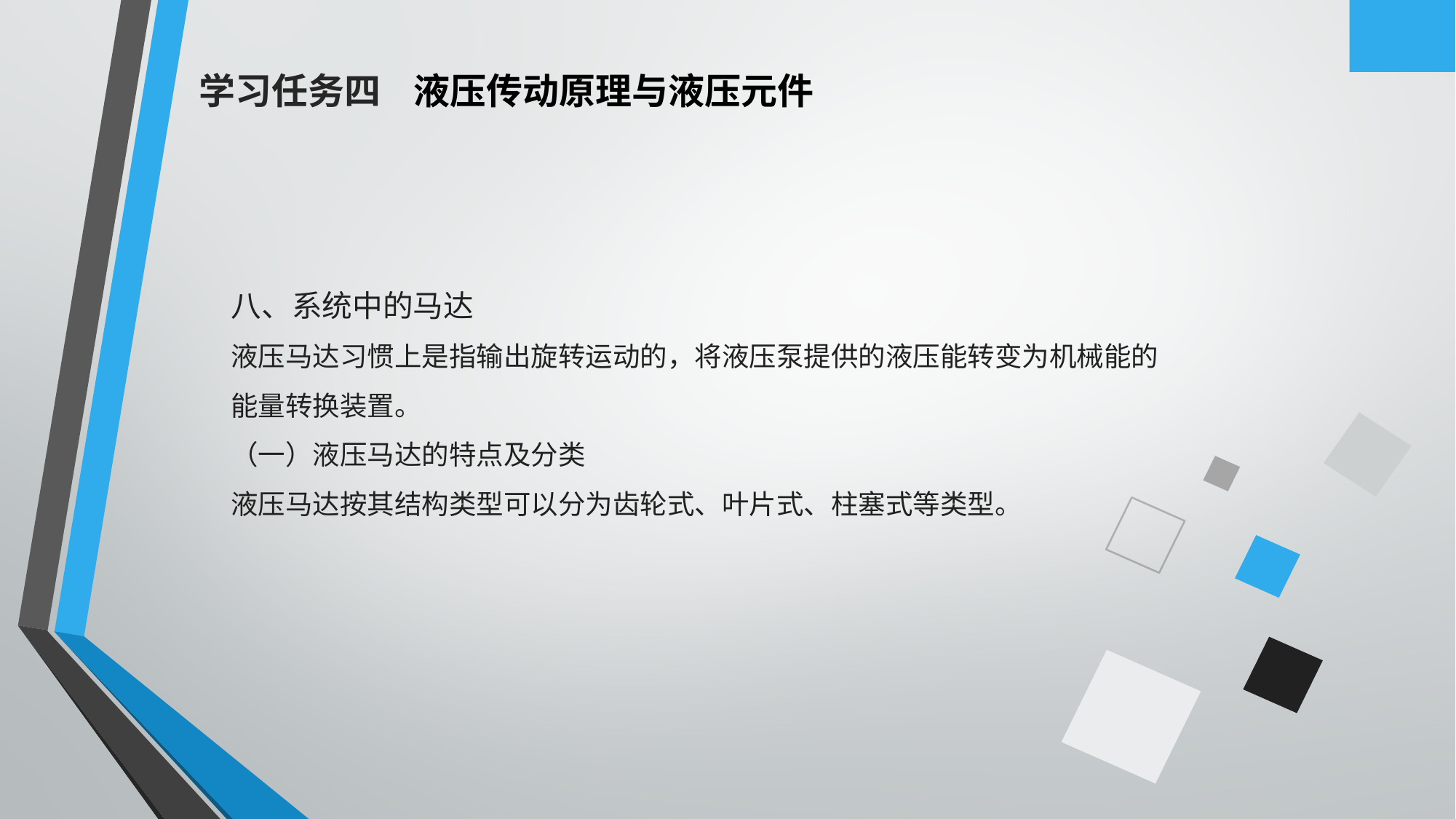

学习任务四    液压传动原理与液压元件

八、系统中的马达
液压马达习惯上是指输出旋转运动的，将液压泵提供的液压能转变为机械能的能量转换装置。
（一）液压马达的特点及分类
液压马达按其结构类型可以分为齿轮式、叶片式、柱塞式等类型。